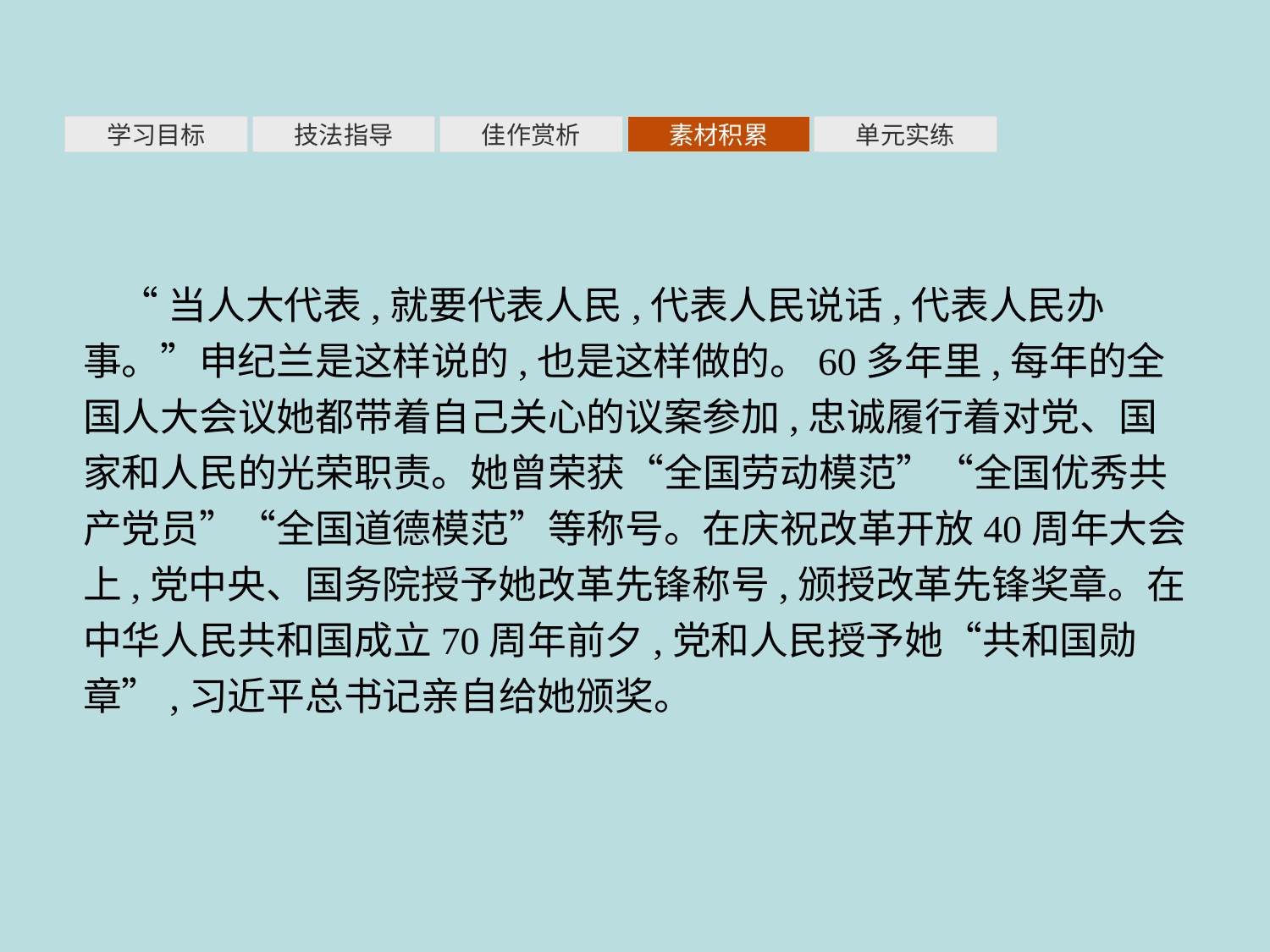

素材积累
学习目标
技法指导
佳作赏析
单元实练
“当人大代表,就要代表人民,代表人民说话,代表人民办事。”申纪兰是这样说的,也是这样做的。60多年里,每年的全国人大会议她都带着自己关心的议案参加,忠诚履行着对党、国家和人民的光荣职责。她曾荣获“全国劳动模范”“全国优秀共产党员”“全国道德模范”等称号。在庆祝改革开放40周年大会上,党中央、国务院授予她改革先锋称号,颁授改革先锋奖章。在中华人民共和国成立70周年前夕,党和人民授予她“共和国勋章”,习近平总书记亲自给她颁奖。